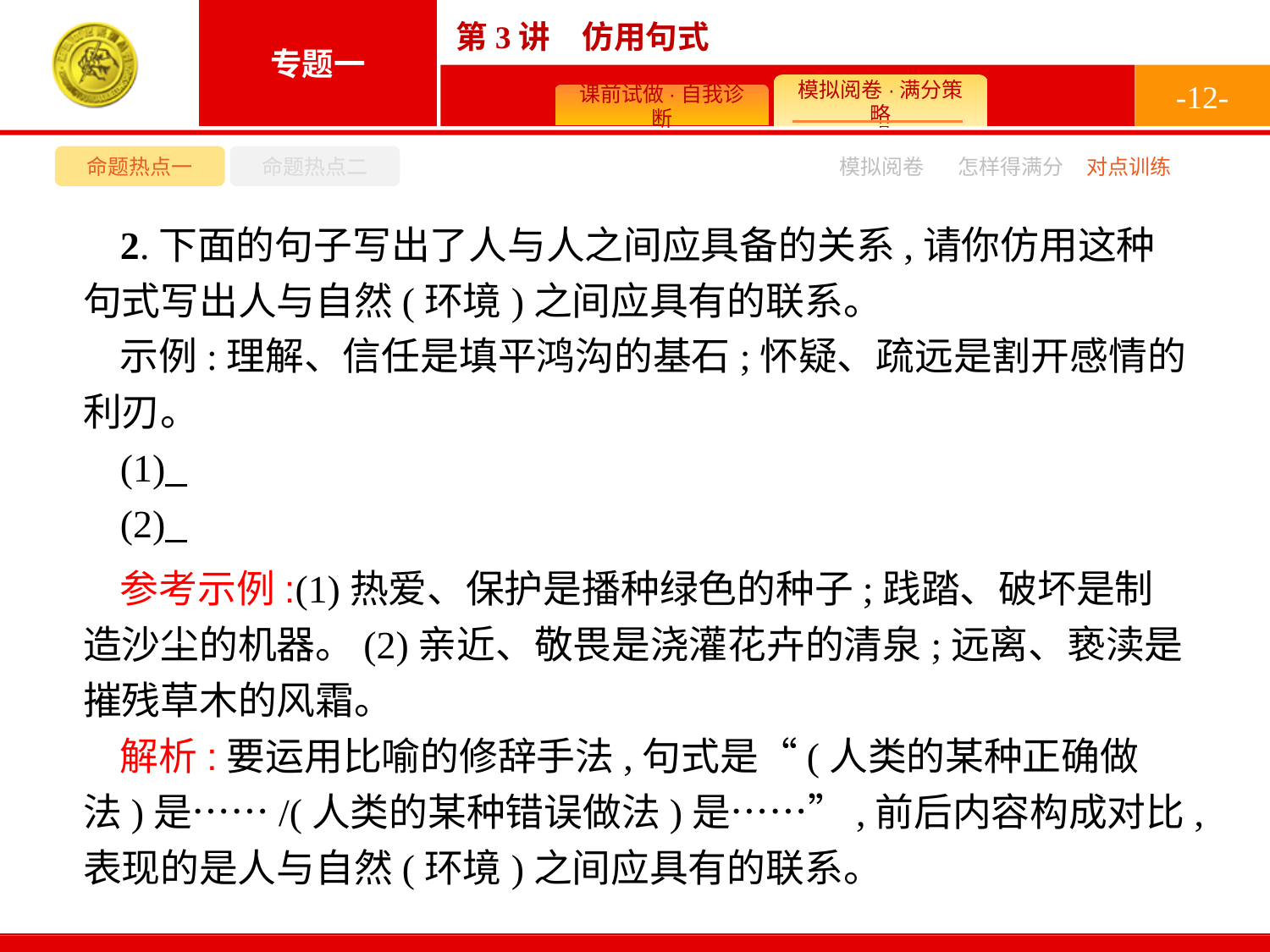

-12-
命题热点一
命题热点二
模拟阅卷
怎样得满分
对点训练
2.下面的句子写出了人与人之间应具备的关系,请你仿用这种句式写出人与自然(环境)之间应具有的联系。
示例:理解、信任是填平鸿沟的基石;怀疑、疏远是割开感情的利刃。
(1)
(2)
参考示例:(1)热爱、保护是播种绿色的种子;践踏、破坏是制造沙尘的机器。(2)亲近、敬畏是浇灌花卉的清泉;远离、亵渎是摧残草木的风霜。
解析:要运用比喻的修辞手法,句式是“(人类的某种正确做法)是……/(人类的某种错误做法)是……”,前后内容构成对比,表现的是人与自然(环境)之间应具有的联系。